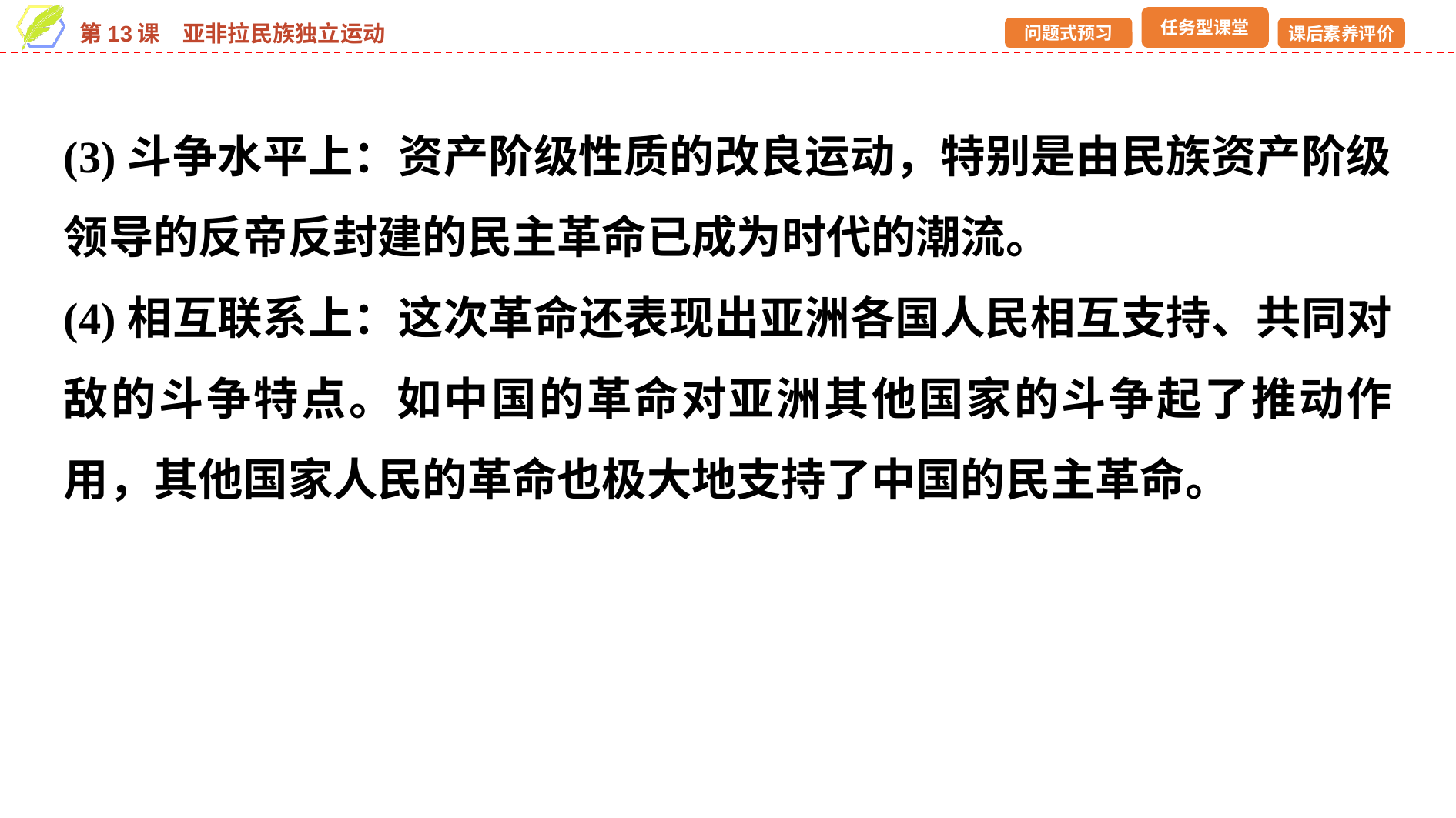

(3)斗争水平上：资产阶级性质的改良运动，特别是由民族资产阶级领导的反帝反封建的民主革命已成为时代的潮流。
(4)相互联系上：这次革命还表现出亚洲各国人民相互支持、共同对敌的斗争特点。如中国的革命对亚洲其他国家的斗争起了推动作用，其他国家人民的革命也极大地支持了中国的民主革命。